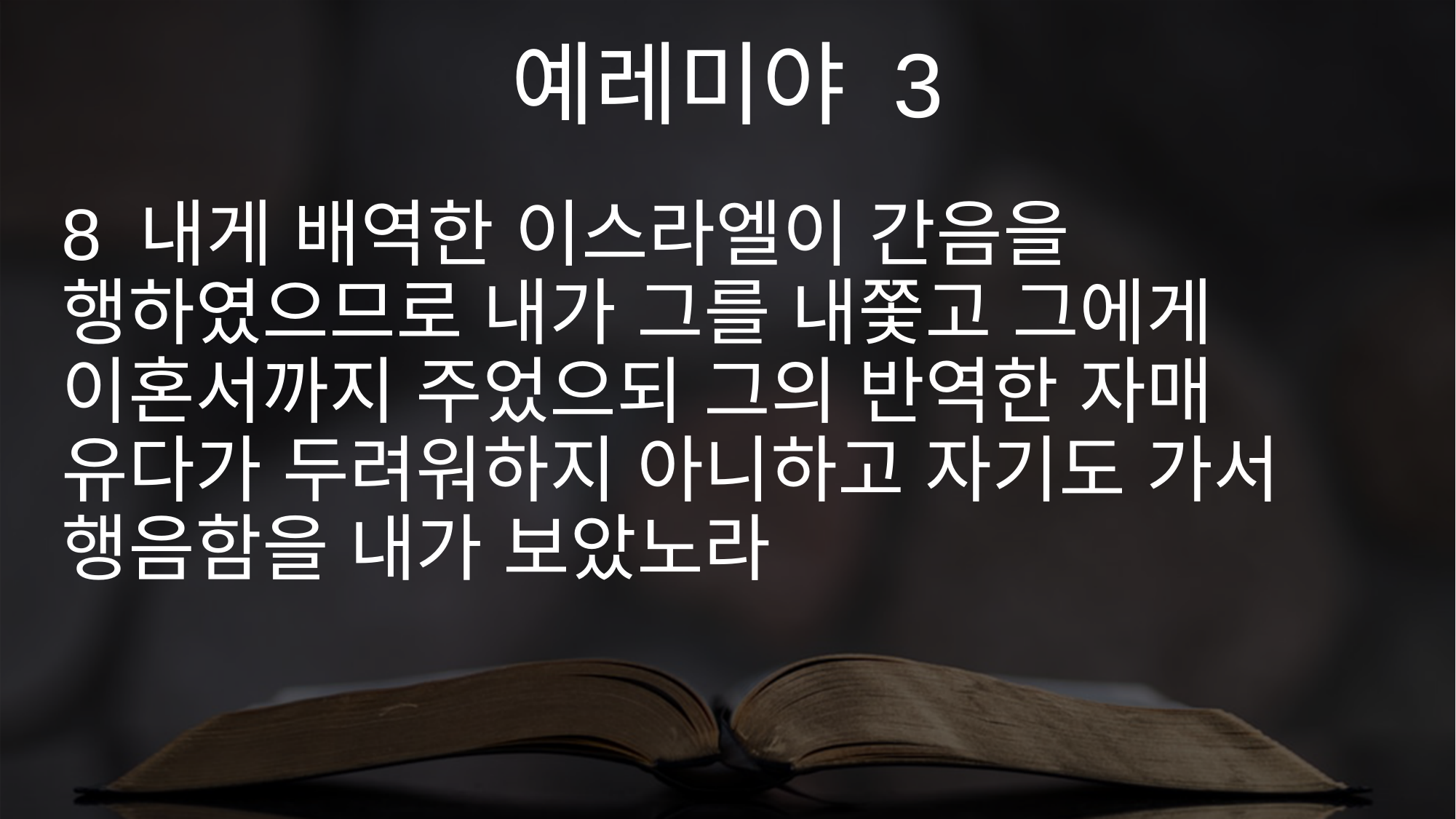

예레미야 3
8 내게 배역한 이스라엘이 간음을 행하였으므로 내가 그를 내쫓고 그에게 이혼서까지 주었으되 그의 반역한 자매 유다가 두려워하지 아니하고 자기도 가서 행음함을 내가 보았노라